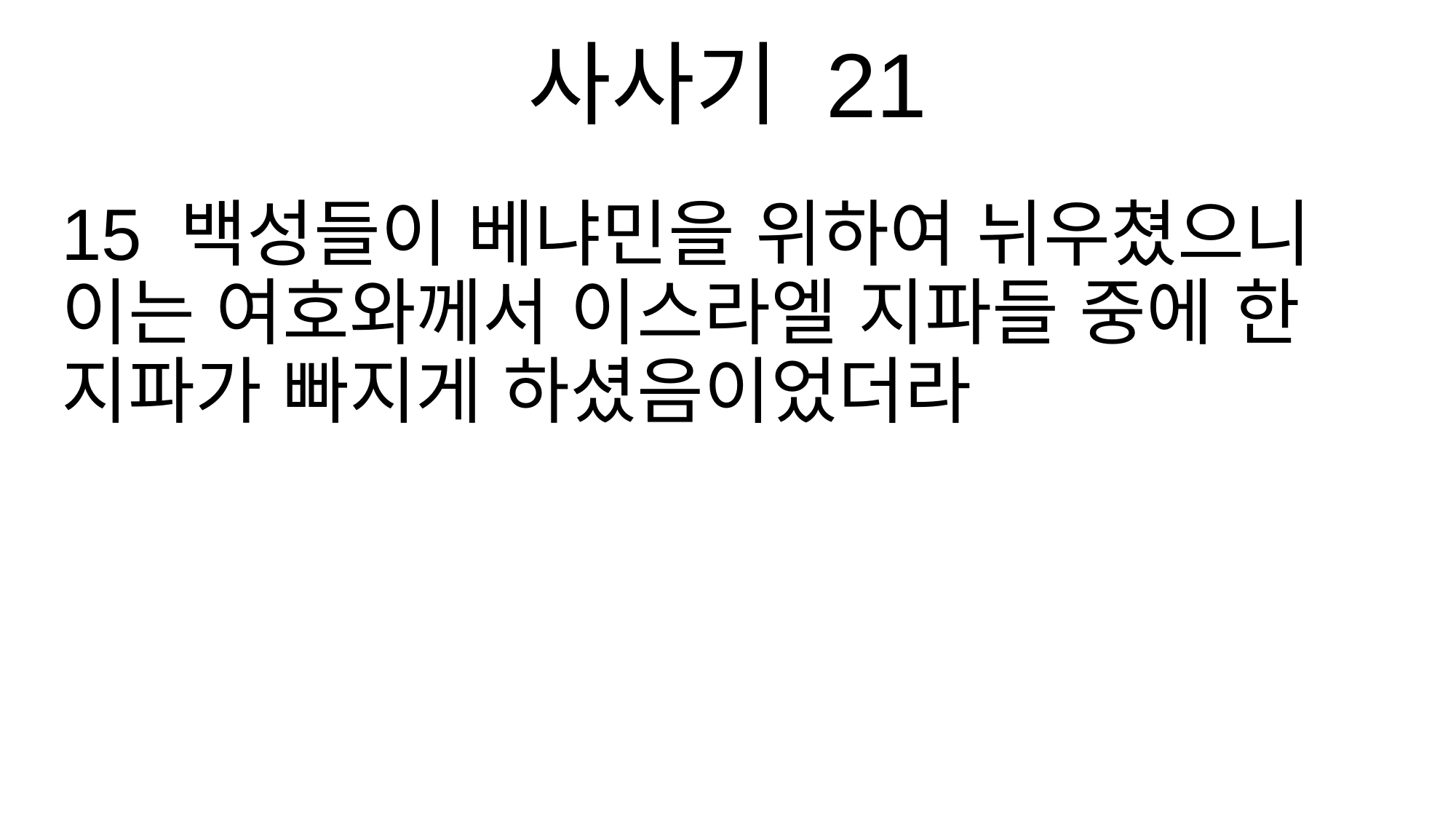

사사기 21
15 백성들이 베냐민을 위하여 뉘우쳤으니 이는 여호와께서 이스라엘 지파들 중에 한 지파가 빠지게 하셨음이었더라